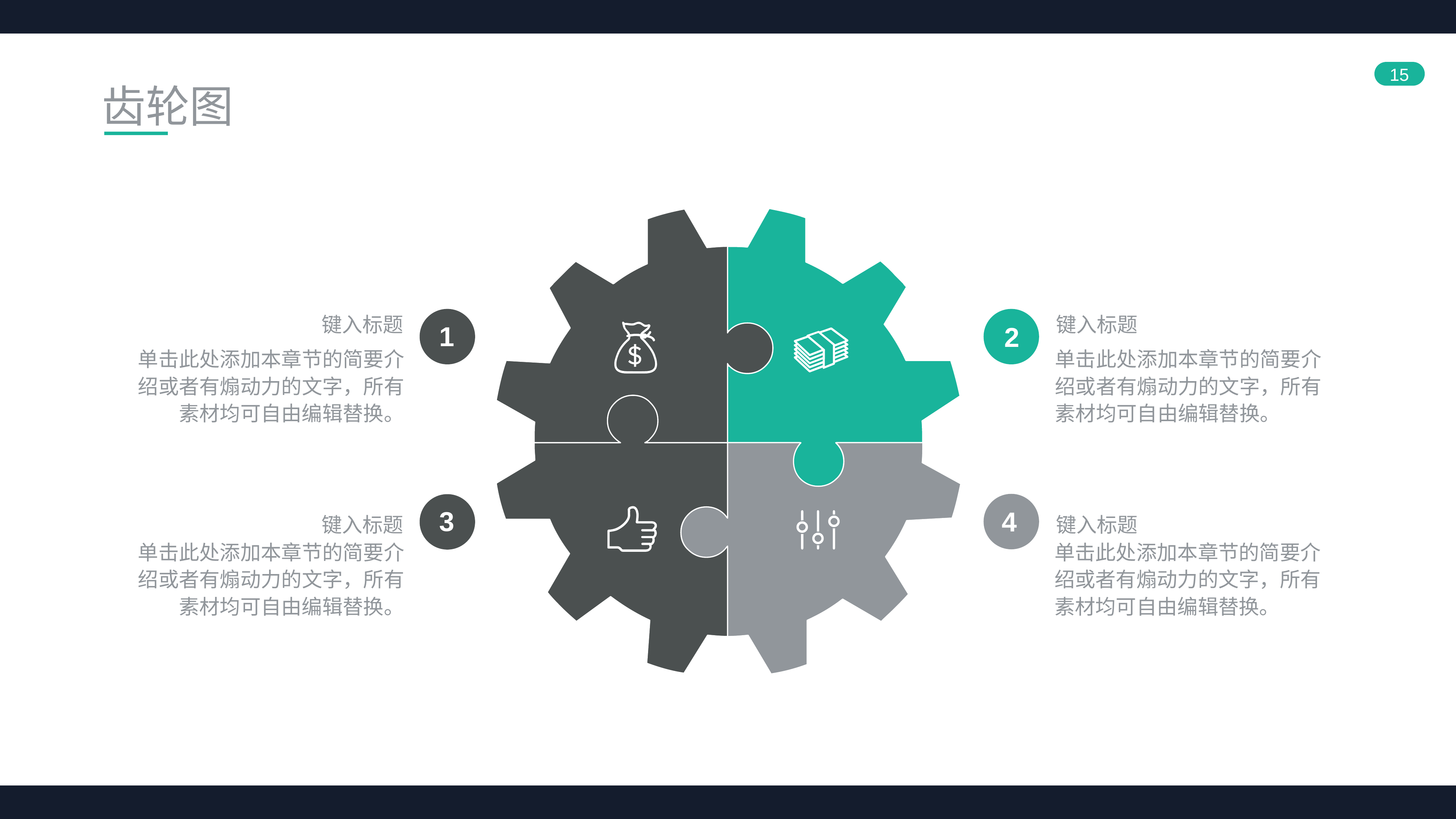

齿轮图

键入标题
键入标题
1
2

单击此处添加本章节的简要介绍或者有煽动力的文字，所有素材均可自由编辑替换。
单击此处添加本章节的简要介绍或者有煽动力的文字，所有素材均可自由编辑替换。

3
4

键入标题
键入标题

单击此处添加本章节的简要介绍或者有煽动力的文字，所有素材均可自由编辑替换。
单击此处添加本章节的简要介绍或者有煽动力的文字，所有素材均可自由编辑替换。